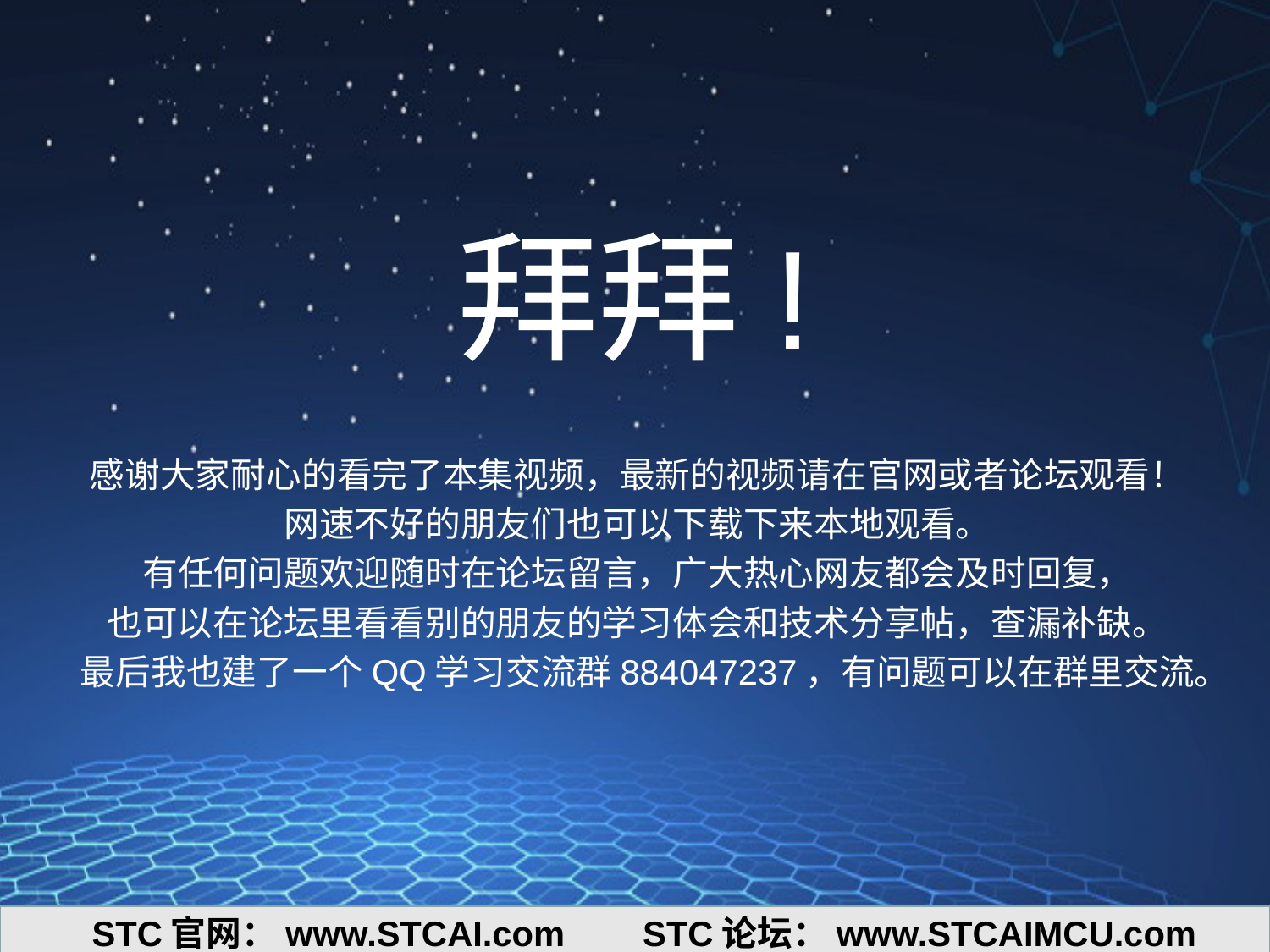

# 拜拜!
感谢大家耐心的看完了本集视频，最新的视频请在官网或者论坛观看！
网速不好的朋友们也可以下载下来本地观看。
有任何问题欢迎随时在论坛留言，广大热心网友都会及时回复，
也可以在论坛里看看别的朋友的学习体会和技术分享帖，查漏补缺。
最后我也建了一个QQ学习交流群884047237，有问题可以在群里交流。
STC官网：www.STCAI.com        STC论坛：www.STCAIMCU.com